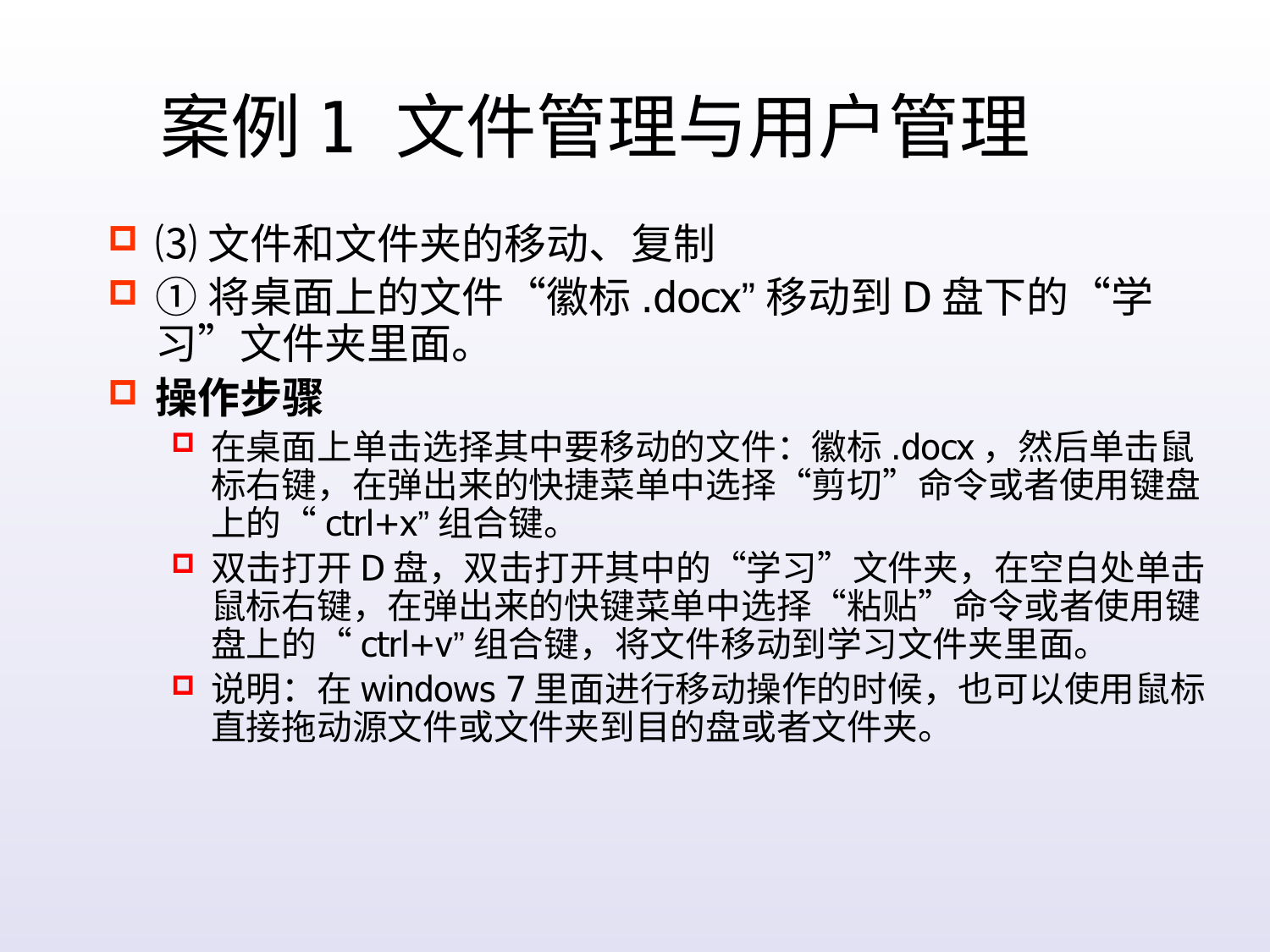

案例1 文件管理与用户管理
⑶文件和文件夹的移动、复制
①将桌面上的文件“徽标.docx”移动到D盘下的“学习”文件夹里面。
操作步骤
在桌面上单击选择其中要移动的文件：徽标.docx，然后单击鼠标右键，在弹出来的快捷菜单中选择“剪切”命令或者使用键盘上的“ctrl+x”组合键。
双击打开D盘，双击打开其中的“学习”文件夹，在空白处单击鼠标右键，在弹出来的快键菜单中选择“粘贴”命令或者使用键盘上的“ctrl+v”组合键，将文件移动到学习文件夹里面。
说明：在windows 7里面进行移动操作的时候，也可以使用鼠标直接拖动源文件或文件夹到目的盘或者文件夹。